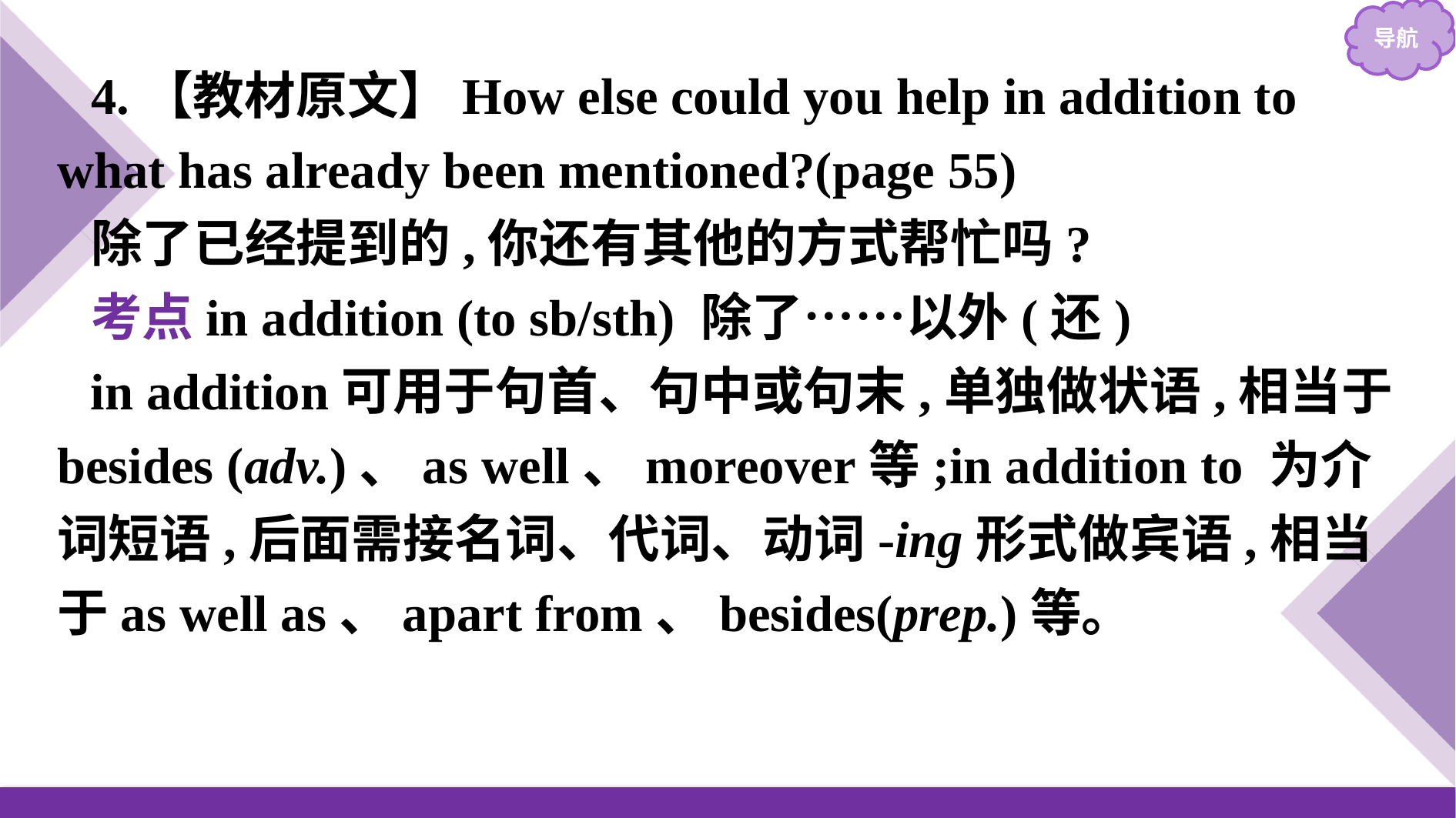

4.【教材原文】How else could you help in addition to what has already been mentioned?(page 55)
除了已经提到的,你还有其他的方式帮忙吗?
考点in addition (to sb/sth) 除了……以外(还)
in addition可用于句首、句中或句末,单独做状语,相当于besides (adv.)、as well、moreover等;in addition to 为介词短语,后面需接名词、代词、动词-ing形式做宾语,相当于as well as、apart from、besides(prep.)等。